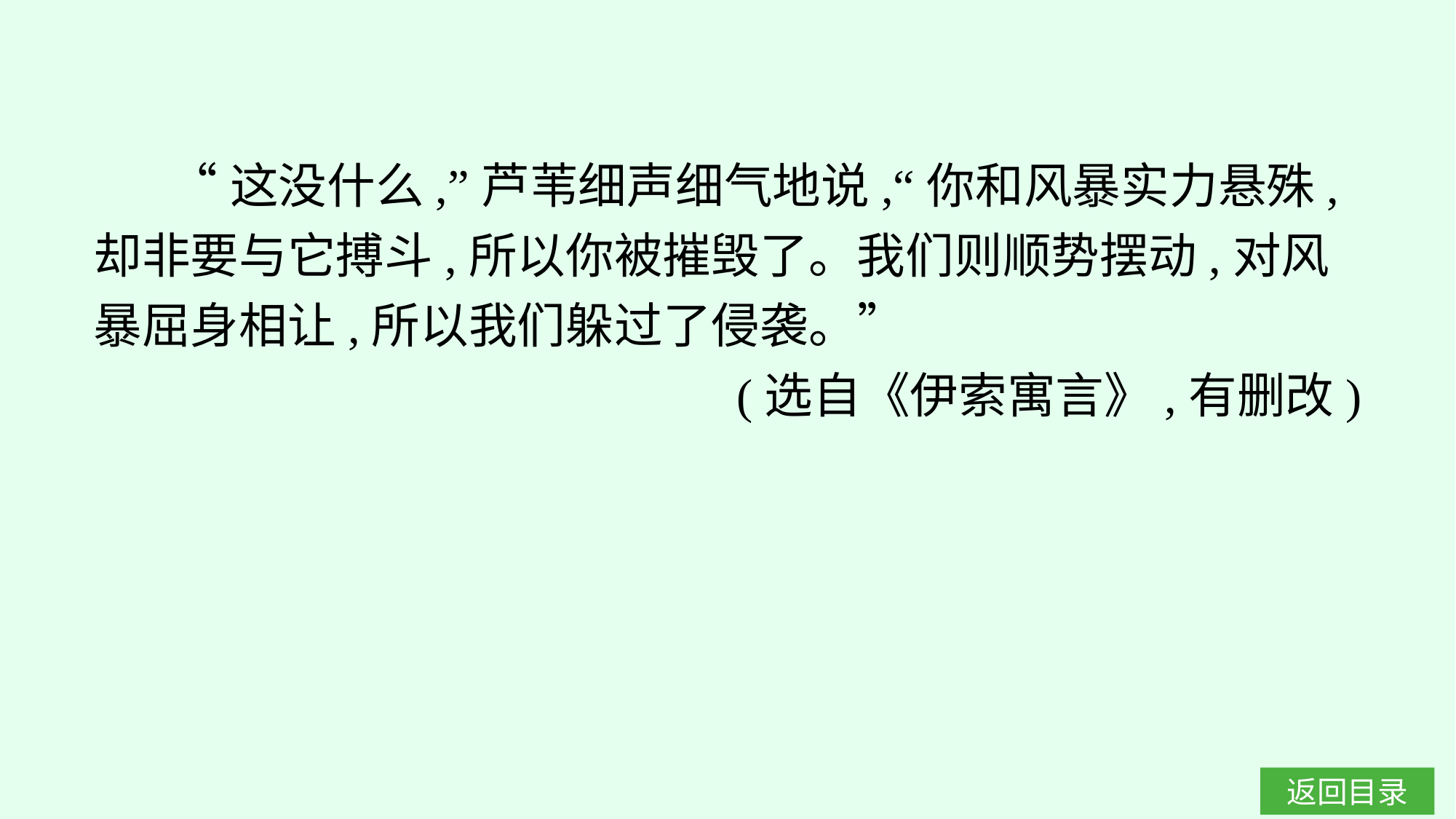

“这没什么,”芦苇细声细气地说,“你和风暴实力悬殊,却非要与它搏斗,所以你被摧毁了。我们则顺势摆动,对风暴屈身相让,所以我们躲过了侵袭。”
(选自《伊索寓言》,有删改)